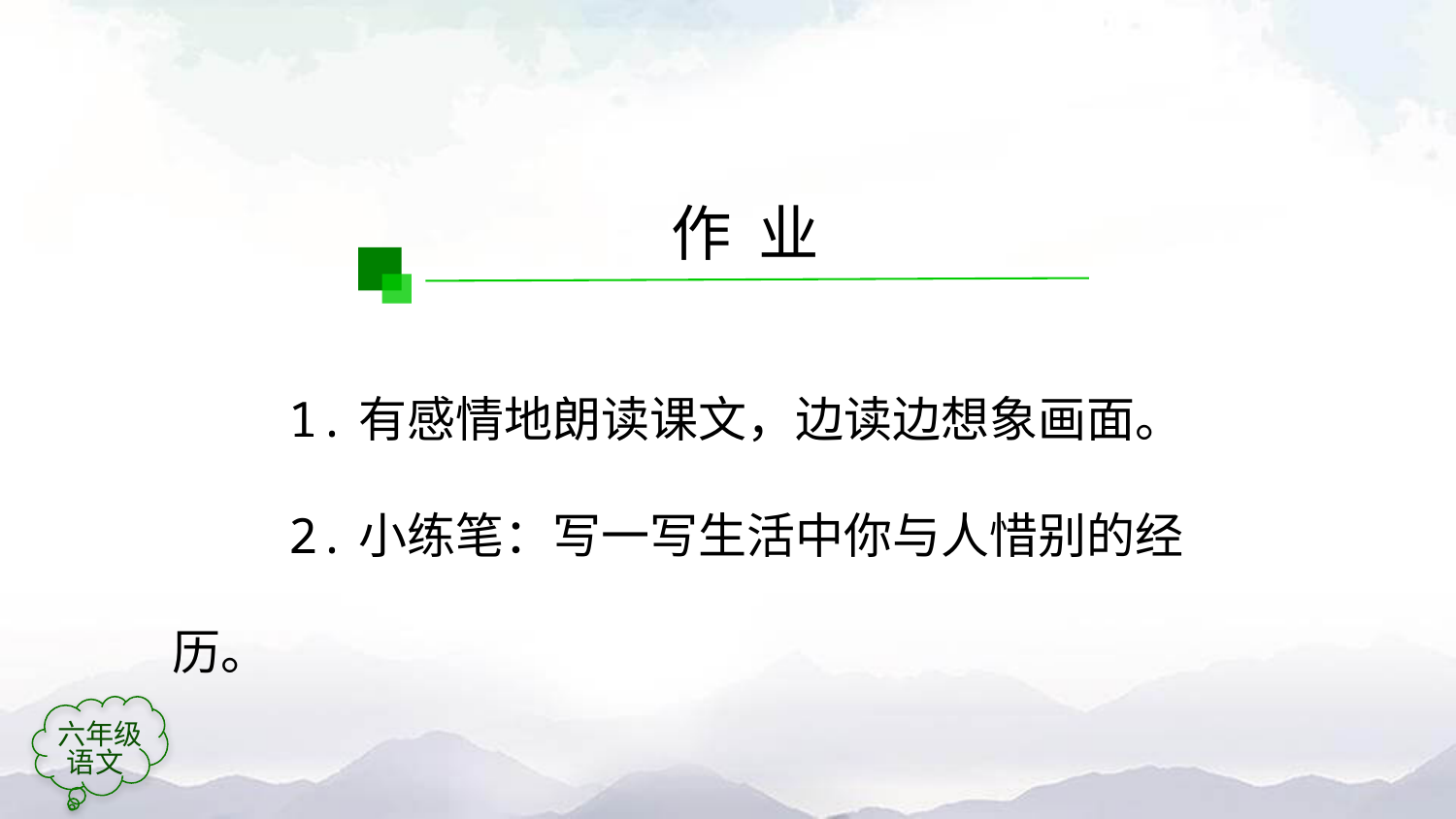

作  业

    1.有感情地朗读课文，边读边想象画面。
    2.小练笔：写一写生活中你与人惜别的经历。

六年级
语文